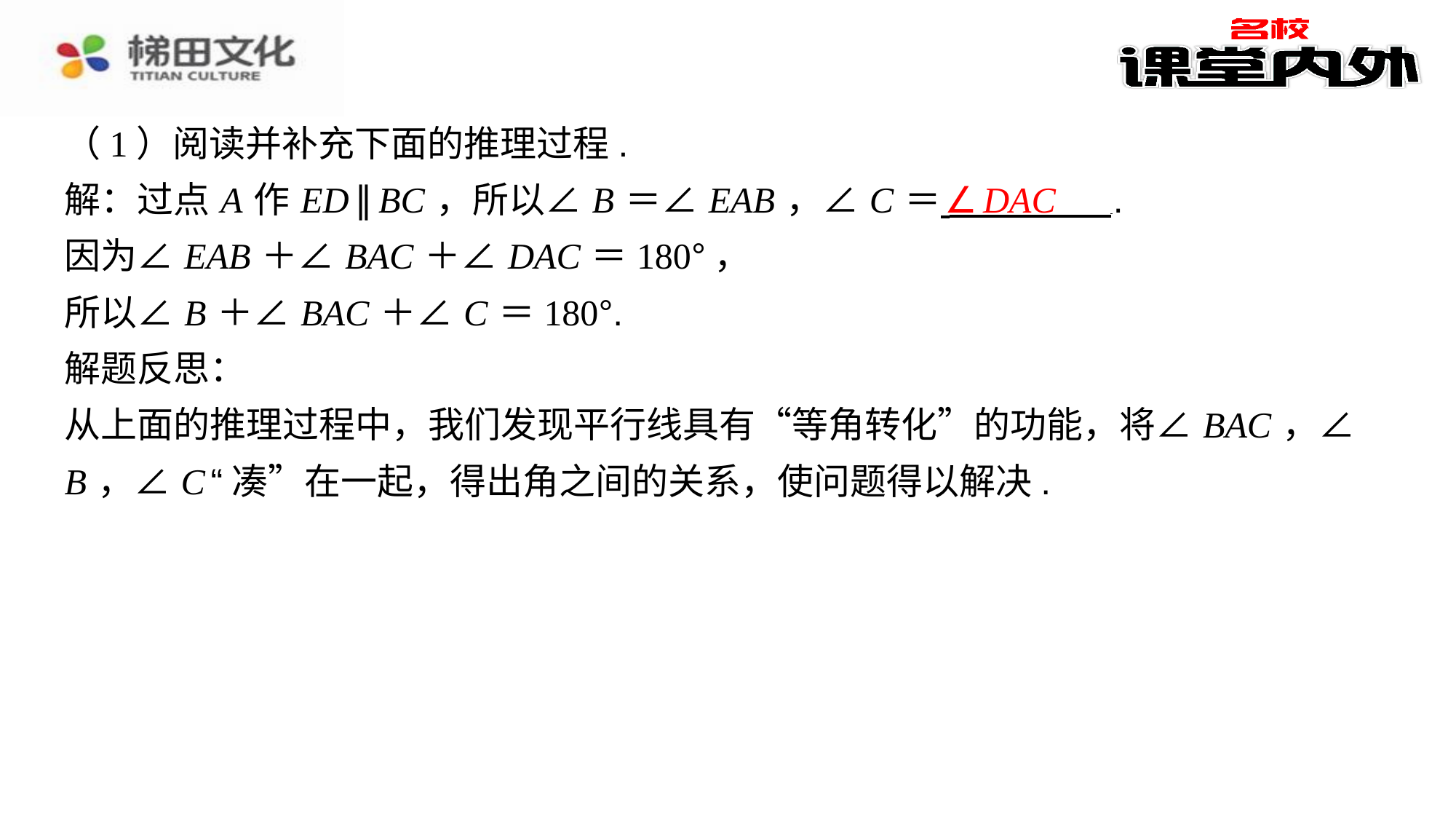

（1）阅读并补充下面的推理过程.
解：过点 A 作 ED ∥ BC ，所以∠ B ＝∠ EAB ，∠ C ＝                          ⁠.
因为∠ EAB ＋∠ BAC ＋∠ DAC ＝180°，
所以∠ B ＋∠ BAC ＋∠ C ＝180°.
解题反思：
从上面的推理过程中，我们发现平行线具有“等角转化”的功能，将∠ BAC ，∠
B ，∠ C “凑”在一起，得出角之间的关系，使问题得以解决.
∠ DAC